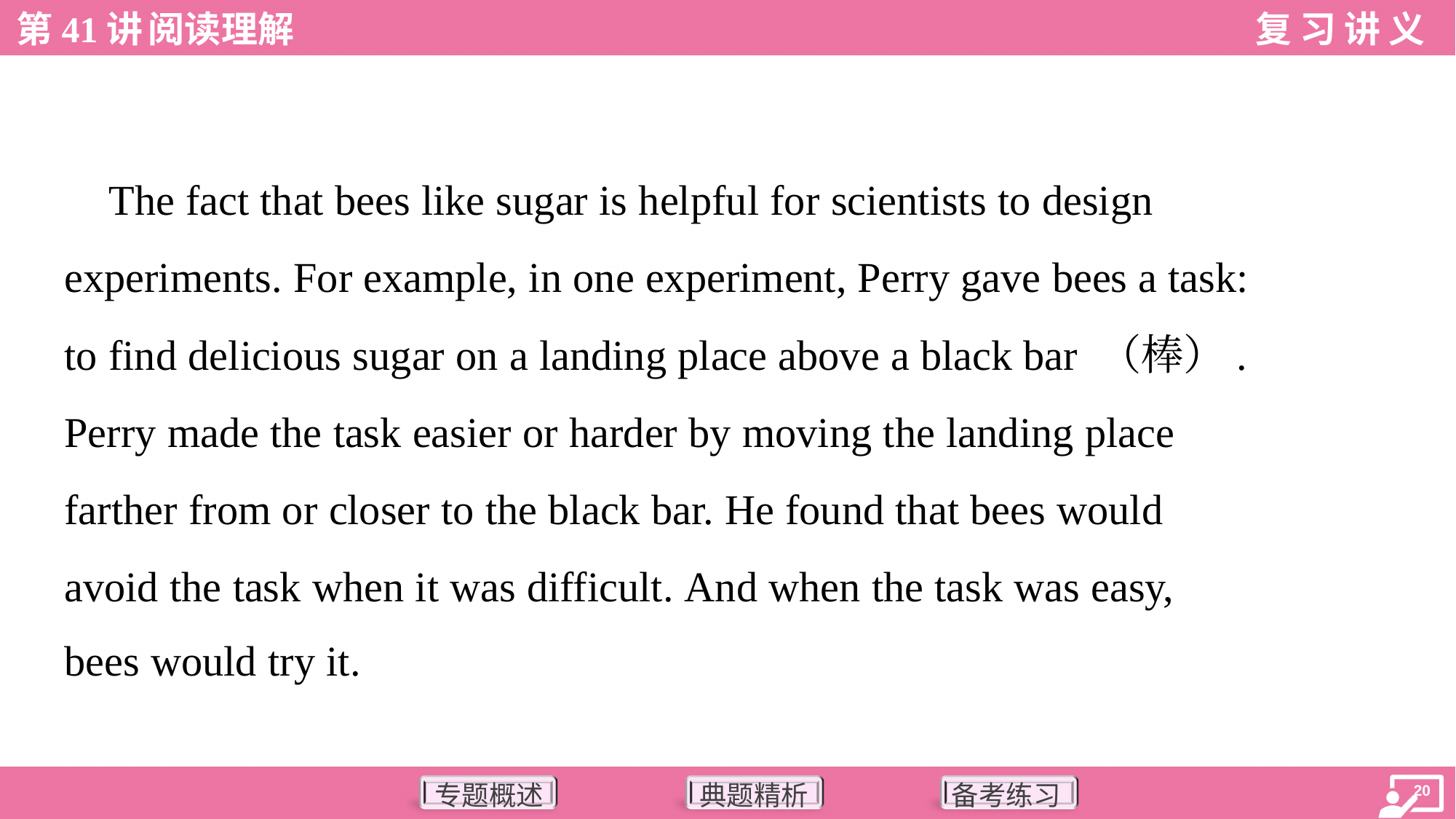

The fact that bees like sugar is helpful for scientists to design
experiments. For example, in one experiment, Perry gave bees a task:
to find delicious sugar on a landing place above a black bar （棒）.
Perry made the task easier or harder by moving the landing place
farther from or closer to the black bar. He found that bees would
avoid the task when it was difficult. And when the task was easy,
bees would try it.